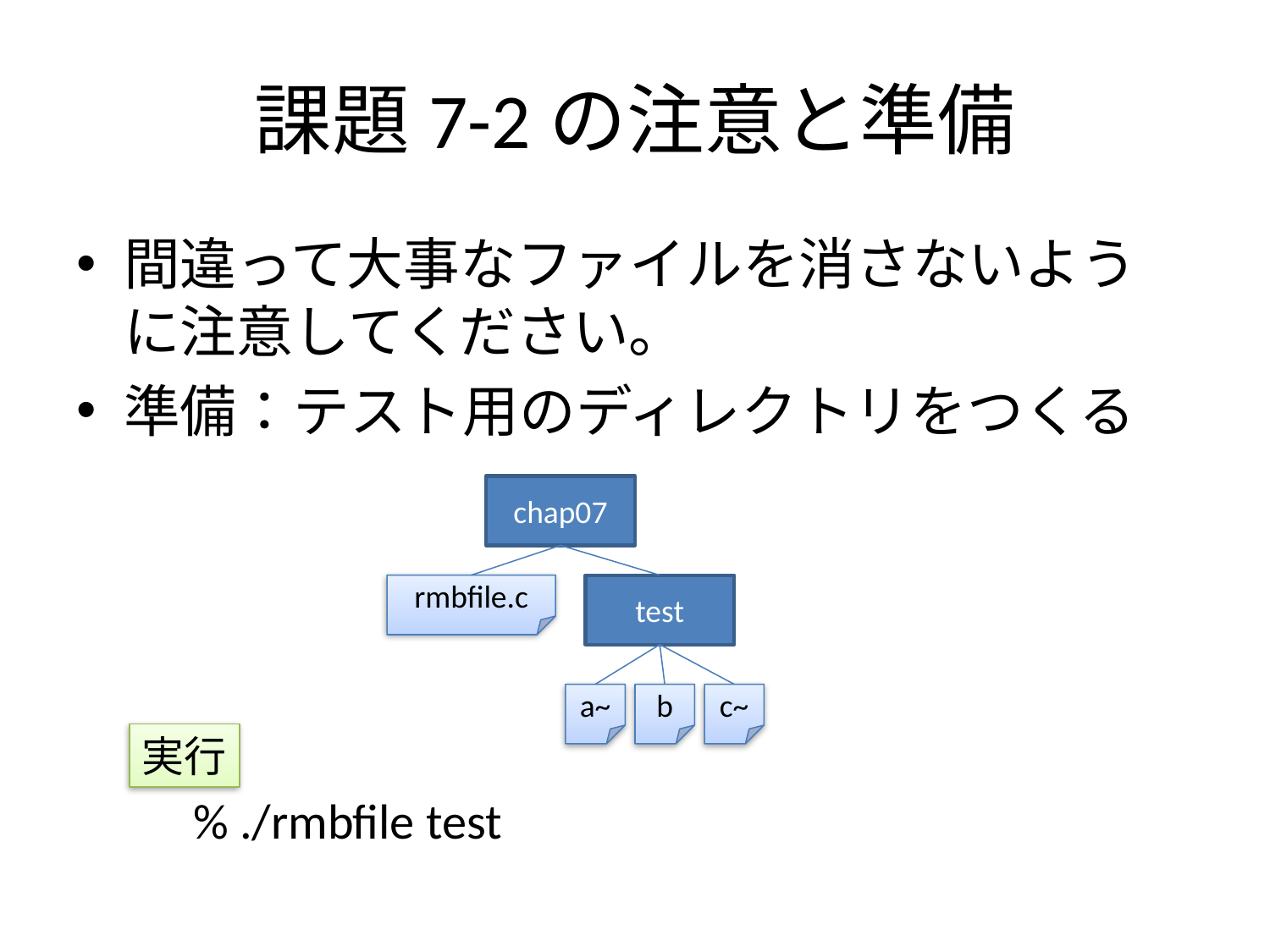

# 課題7-2の注意と準備
間違って大事なファイルを消さないように注意してください。
準備：テスト用のディレクトリをつくる

chap07
rmbfile.c
test
a~
b
c~
実行
% ./rmbfile test